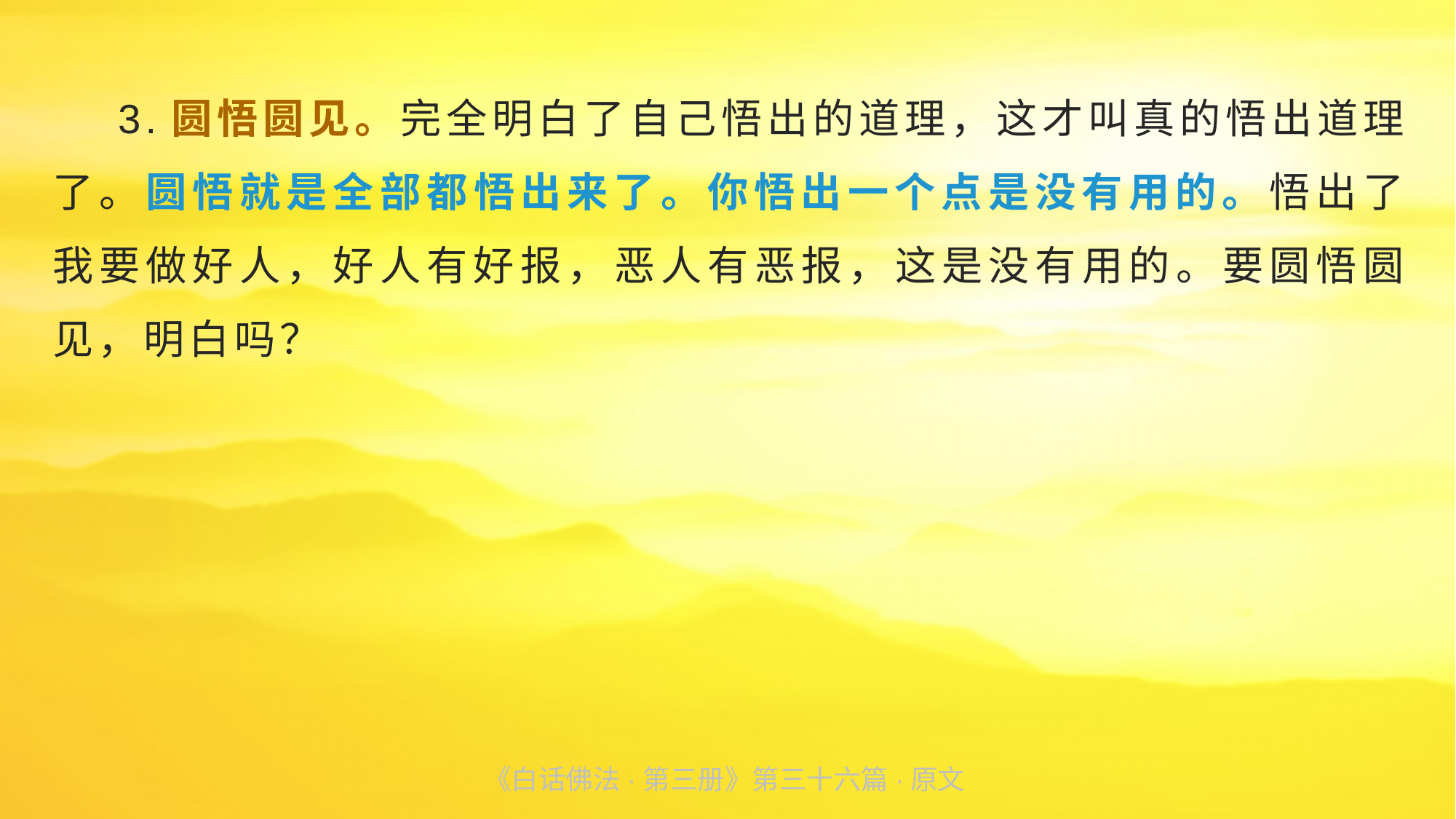

3.圆悟圆见。完全明白了自己悟出的道理，这才叫真的悟出道理了。圆悟就是全部都悟出来了。你悟出一个点是没有用的。悟出了我要做好人，好人有好报，恶人有恶报，这是没有用的。要圆悟圆见，明白吗？
《白话佛法·第三册》第三十六篇·原文